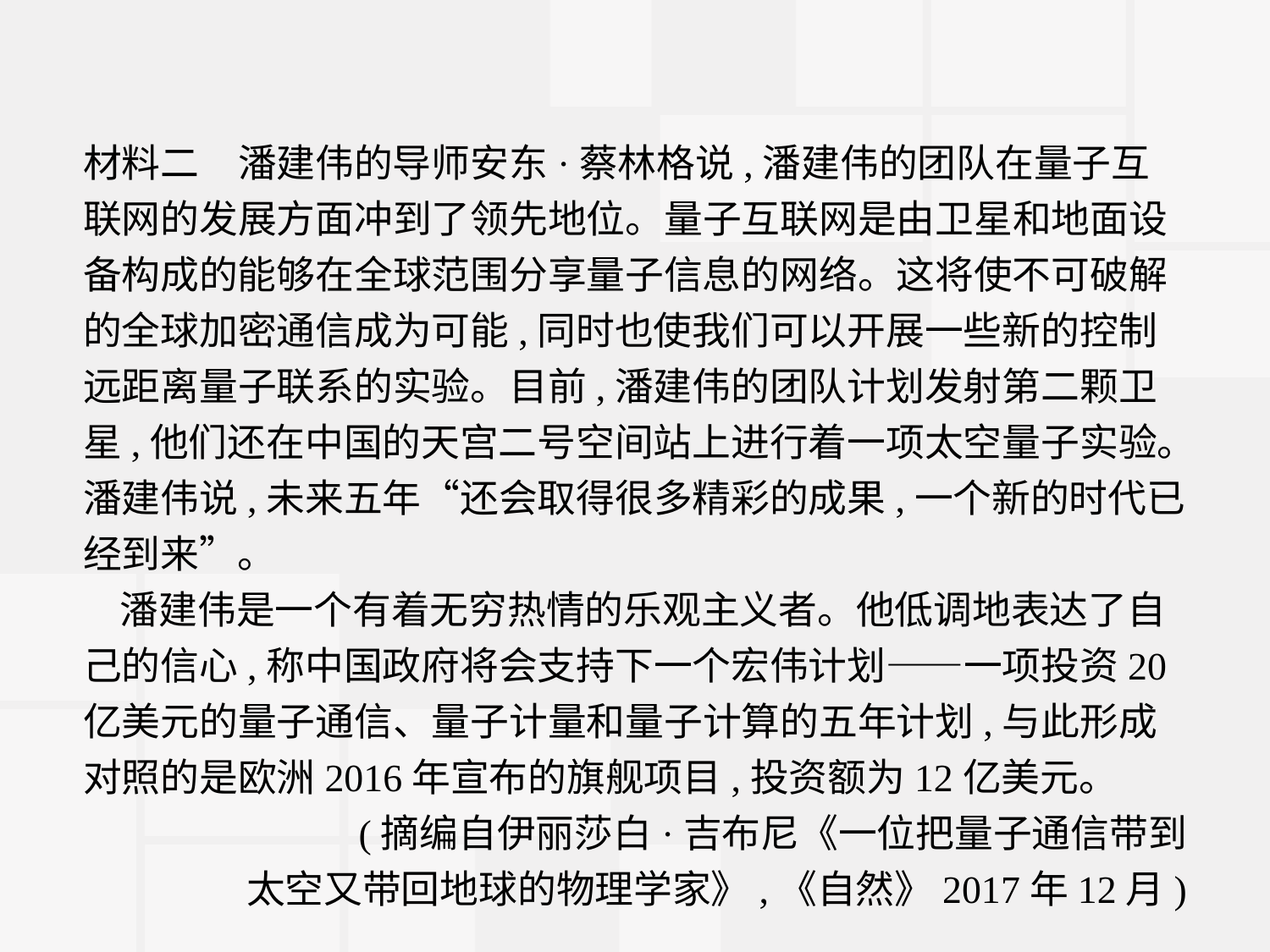

材料二　潘建伟的导师安东·蔡林格说,潘建伟的团队在量子互联网的发展方面冲到了领先地位。量子互联网是由卫星和地面设备构成的能够在全球范围分享量子信息的网络。这将使不可破解的全球加密通信成为可能,同时也使我们可以开展一些新的控制远距离量子联系的实验。目前,潘建伟的团队计划发射第二颗卫星,他们还在中国的天宫二号空间站上进行着一项太空量子实验。潘建伟说,未来五年“还会取得很多精彩的成果,一个新的时代已经到来”。
潘建伟是一个有着无穷热情的乐观主义者。他低调地表达了自己的信心,称中国政府将会支持下一个宏伟计划——一项投资20亿美元的量子通信、量子计量和量子计算的五年计划,与此形成对照的是欧洲2016年宣布的旗舰项目,投资额为12亿美元。
(摘编自伊丽莎白·吉布尼《一位把量子通信带到
太空又带回地球的物理学家》,《自然》2017年12月)